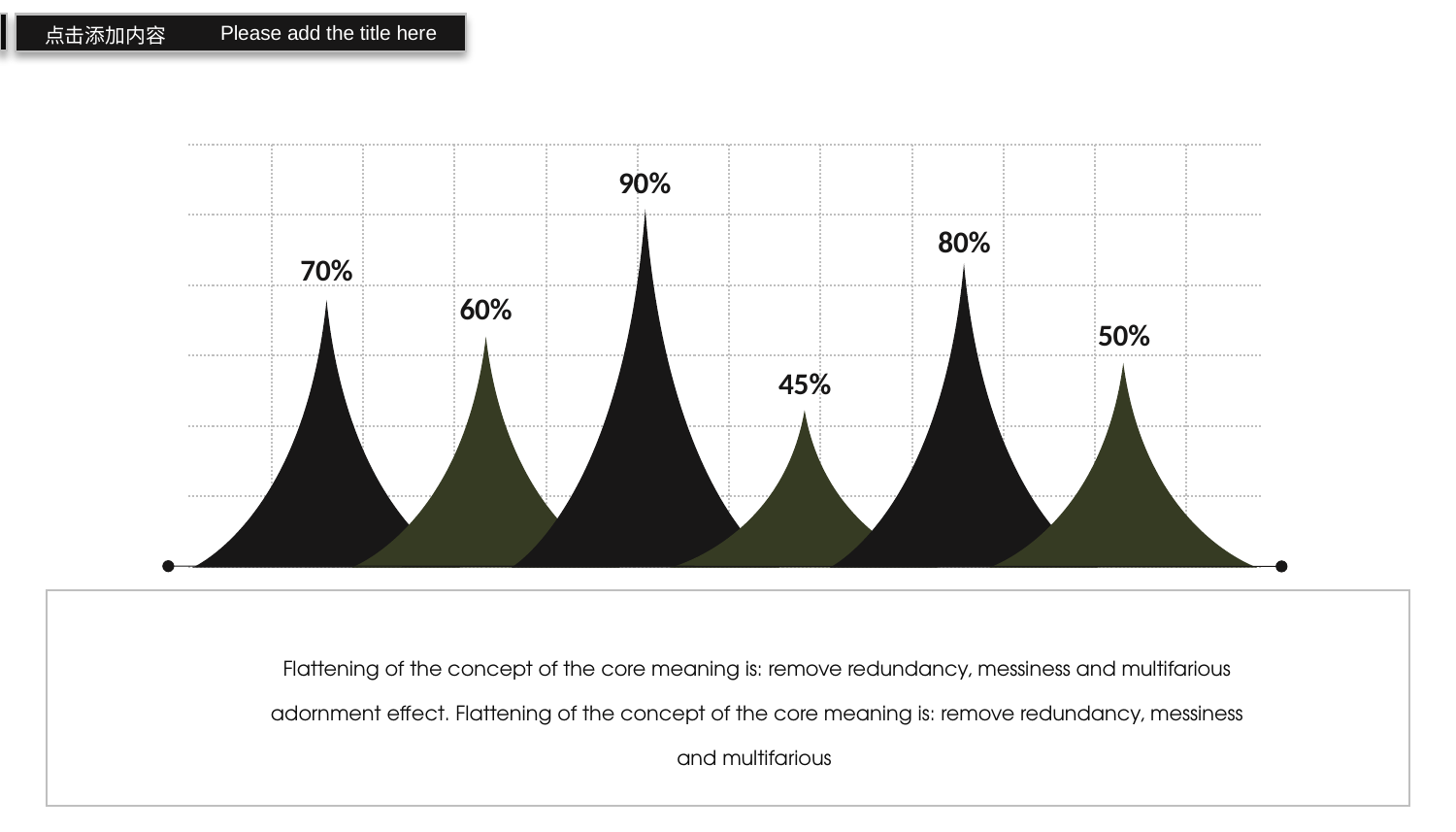

Please add the title here

点击添加内容
90%

80%
70%

60%

50%

45%

Flattening of the concept of the core meaning is: remove redundancy, messiness and multifarious adornment effect. Flattening of the concept of the core meaning is: remove redundancy, messiness and multifarious